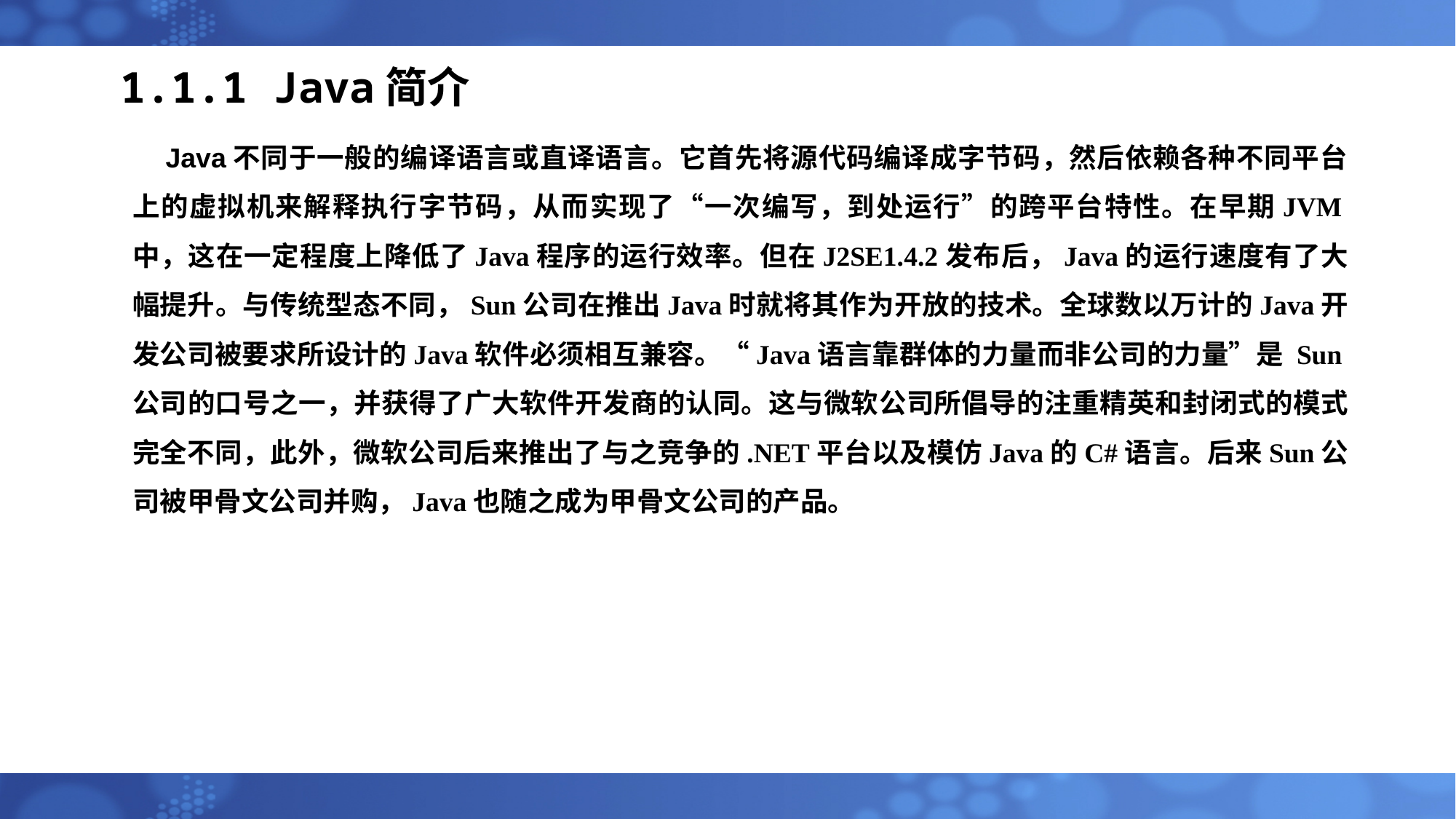

# 1.1.1 Java简介
    Java不同于一般的编译语言或直译语言。它首先将源代码编译成字节码，然后依赖各种不同平台上的虚拟机来解释执行字节码，从而实现了“一次编写，到处运行”的跨平台特性。在早期JVM中，这在一定程度上降低了Java程序的运行效率。但在J2SE1.4.2发布后，Java的运行速度有了大幅提升。与传统型态不同，Sun公司在推出Java时就将其作为开放的技术。全球数以万计的Java开发公司被要求所设计的Java软件必须相互兼容。“Java语言靠群体的力量而非公司的力量”是 Sun公司的口号之一，并获得了广大软件开发商的认同。这与微软公司所倡导的注重精英和封闭式的模式完全不同，此外，微软公司后来推出了与之竞争的.NET平台以及模仿Java的C#语言。后来Sun公司被甲骨文公司并购，Java也随之成为甲骨文公司的产品。